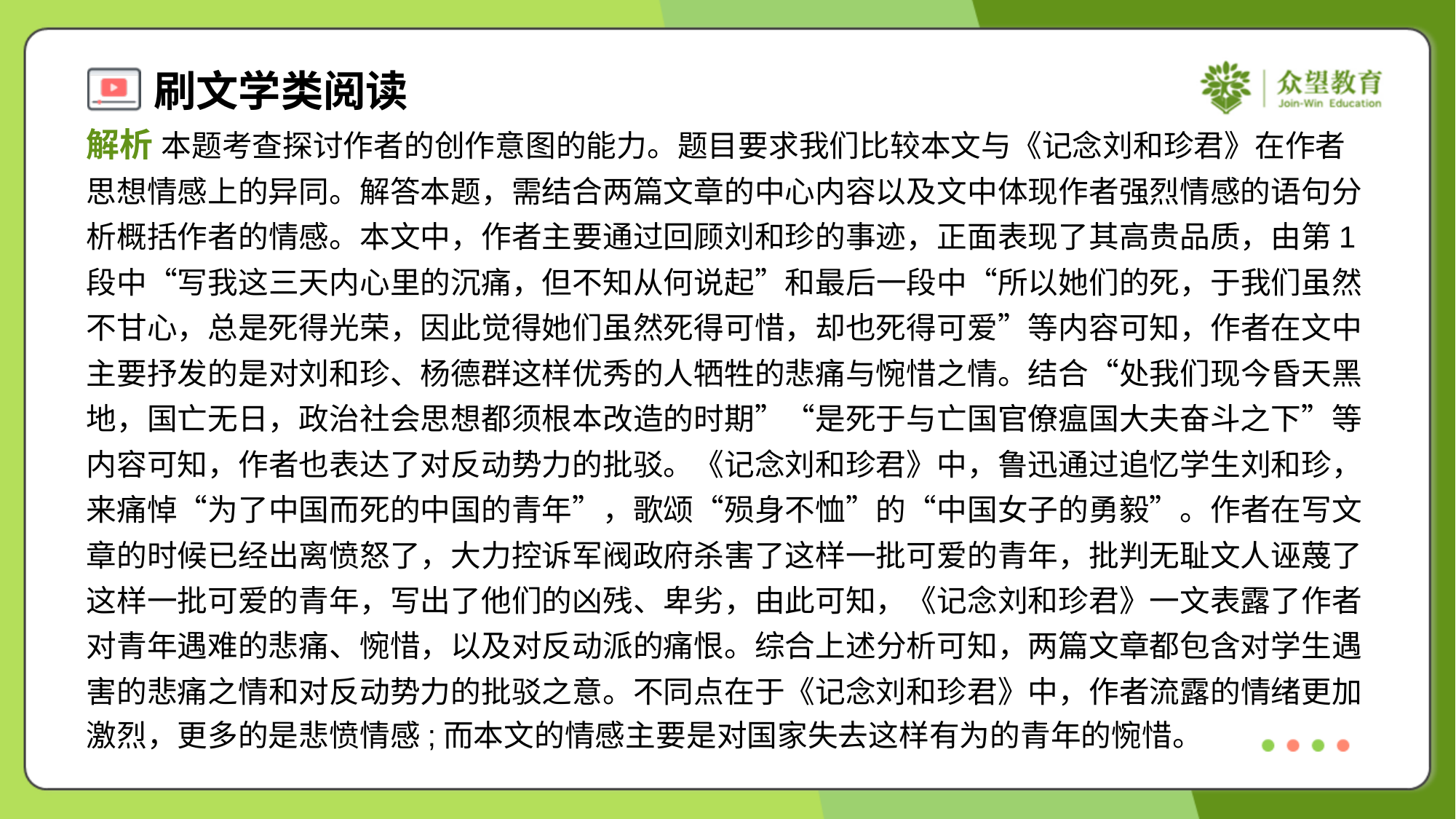

解析 本题考查探讨作者的创作意图的能力。题目要求我们比较本文与《记念刘和珍君》在作者
思想情感上的异同。解答本题，需结合两篇文章的中心内容以及文中体现作者强烈情感的语句分
析概括作者的情感。本文中，作者主要通过回顾刘和珍的事迹，正面表现了其高贵品质，由第1
段中“写我这三天内心里的沉痛，但不知从何说起”和最后一段中“所以她们的死，于我们虽然
不甘心，总是死得光荣，因此觉得她们虽然死得可惜，却也死得可爱”等内容可知，作者在文中
主要抒发的是对刘和珍、杨德群这样优秀的人牺牲的悲痛与惋惜之情。结合“处我们现今昏天黑
地，国亡无日，政治社会思想都须根本改造的时期”“是死于与亡国官僚瘟国大夫奋斗之下”等
内容可知，作者也表达了对反动势力的批驳。《记念刘和珍君》中，鲁迅通过追忆学生刘和珍，
来痛悼“为了中国而死的中国的青年”，歌颂“殒身不恤”的“中国女子的勇毅”。作者在写文
章的时候已经出离愤怒了，大力控诉军阀政府杀害了这样一批可爱的青年，批判无耻文人诬蔑了
这样一批可爱的青年，写出了他们的凶残、卑劣，由此可知，《记念刘和珍君》一文表露了作者
对青年遇难的悲痛、惋惜，以及对反动派的痛恨。综合上述分析可知，两篇文章都包含对学生遇
害的悲痛之情和对反动势力的批驳之意。不同点在于《记念刘和珍君》中，作者流露的情绪更加
激烈，更多的是悲愤情感;而本文的情感主要是对国家失去这样有为的青年的惋惜。